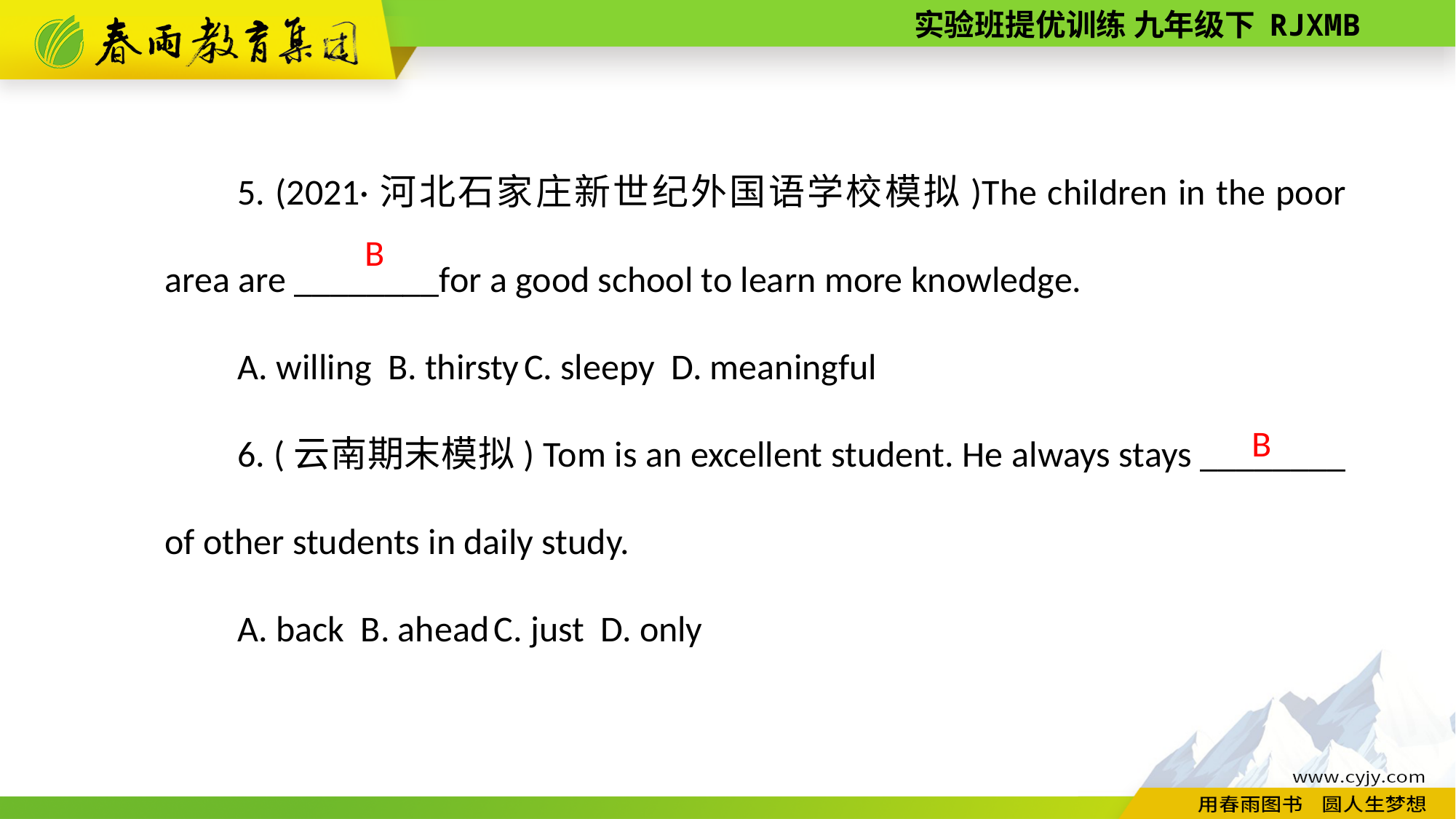

5. (2021·河北石家庄新世纪外国语学校模拟)The children in the poor area are ________for a good school to learn more knowledge.
A. willing  B. thirsty C. sleepy  D. meaningful
6. (云南期末模拟) Tom is an excellent student. He always stays ________ of other students in daily study.
A. back  B. ahead C. just  D. only
 B
 B